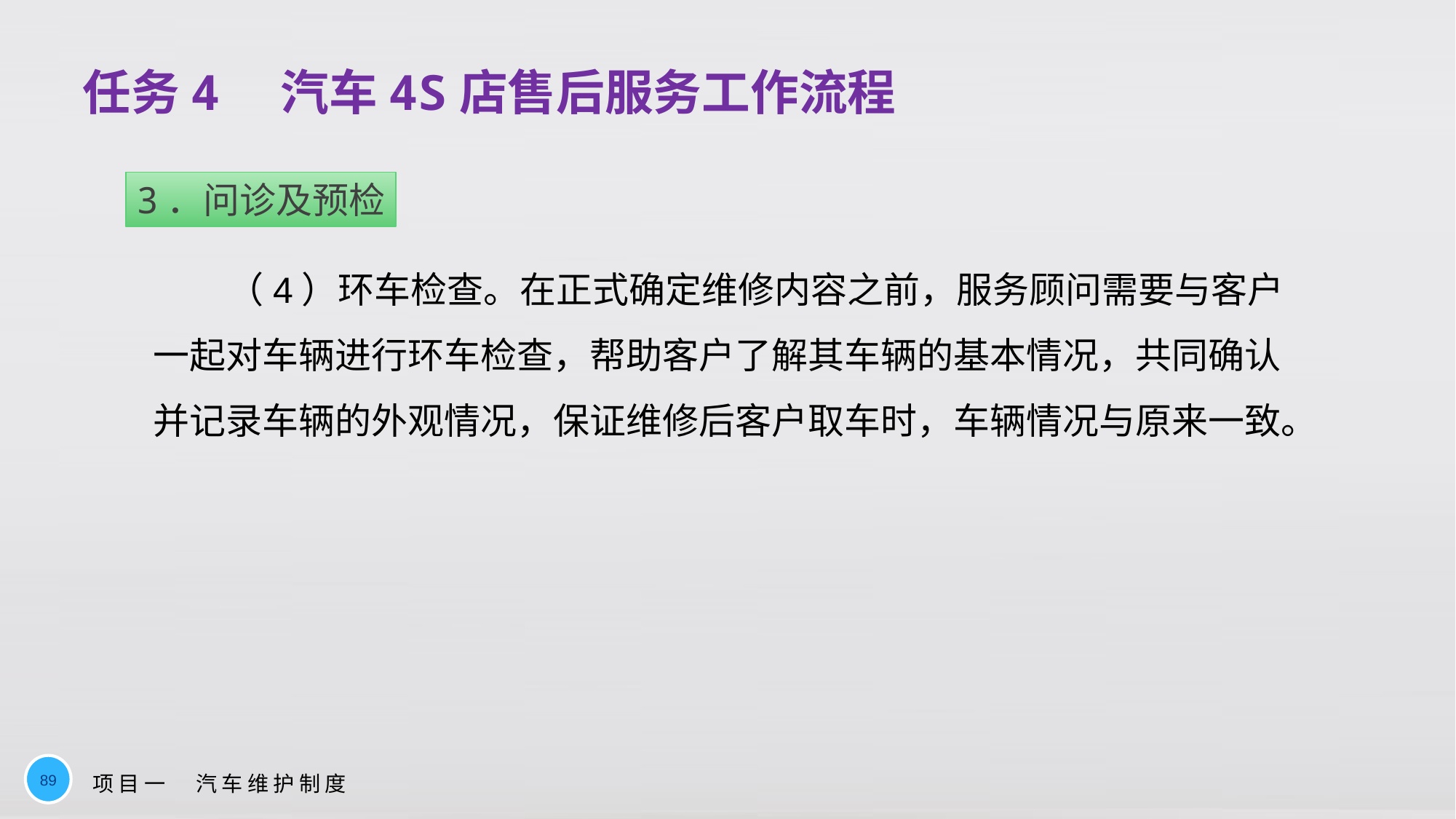

# 任务4　汽车4S店售后服务工作流程
3．问诊及预检
（4）环车检查。在正式确定维修内容之前，服务顾问需要与客户一起对车辆进行环车检查，帮助客户了解其车辆的基本情况，共同确认并记录车辆的外观情况，保证维修后客户取车时，车辆情况与原来一致。
89